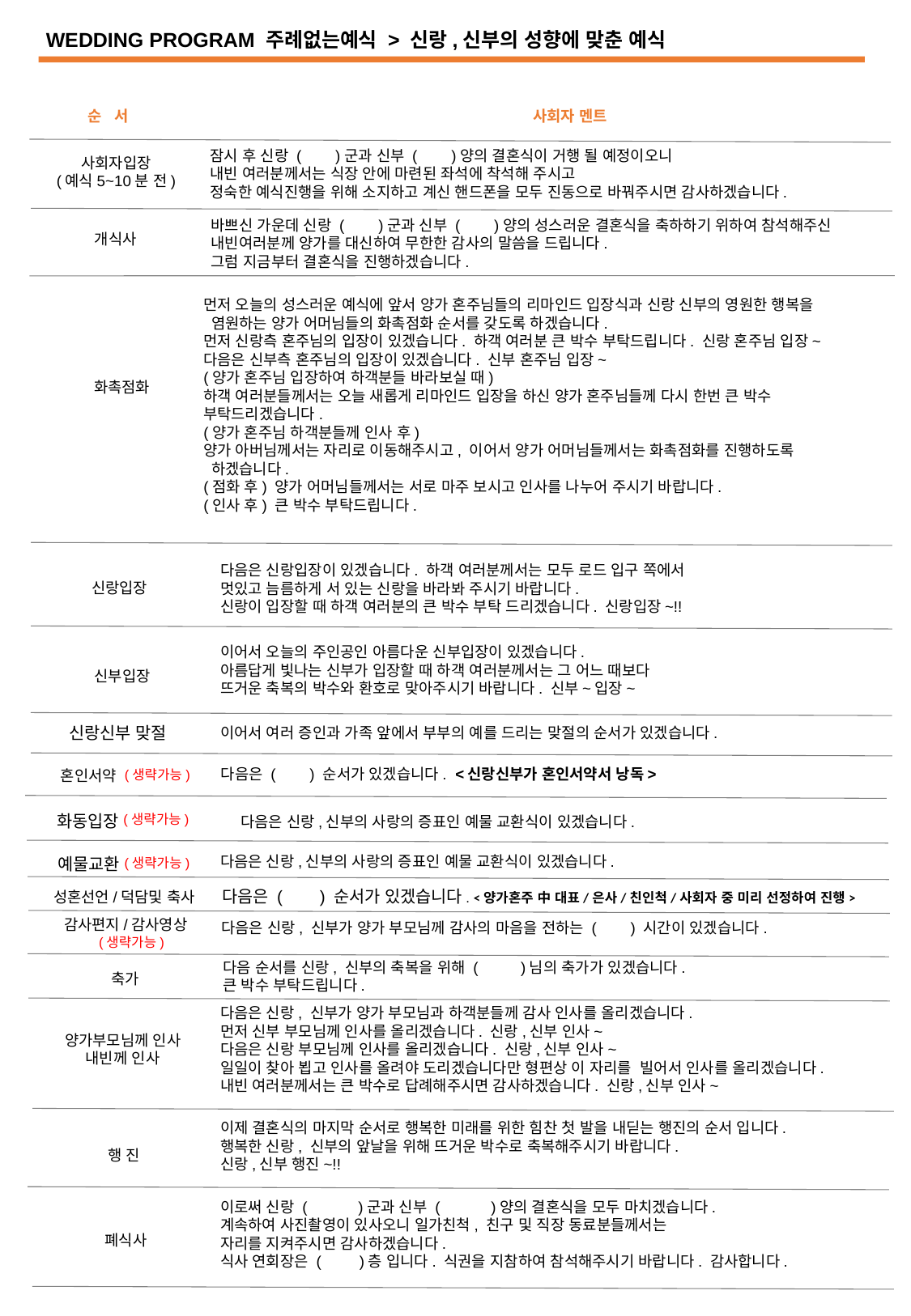

WEDDING PROGRAM 주례없는예식 > 신랑,신부의 성향에 맞춘 예식

순   서
사회자 멘트

사회자입장
(예식5~10분 전)
잠시 후 신랑 (        )군과 신부 (        )양의 결혼식이 거행 될 예정이오니
내빈 여러분께서는 식장 안에 마련된 좌석에 착석해 주시고
정숙한 예식진행을 위해 소지하고 계신 핸드폰을 모두 진동으로 바꿔주시면 감사하겠습니다.

개식사

바쁘신 가운데 신랑 (        )군과 신부 (        )양의 성스러운 결혼식을 축하하기 위하여 참석해주신 내빈여러분께 양가를 대신하여 무한한 감사의 말씀을 드립니다.
그럼 지금부터 결혼식을 진행하겠습니다.
먼저 오늘의 성스러운 예식에 앞서 양가 혼주님들의 리마인드 입장식과 신랑 신부의 영원한 행복을
 염원하는 양가 어머님들의 화촉점화 순서를 갖도록 하겠습니다.
먼저 신랑측 혼주님의 입장이 있겠습니다. 하객 여러분 큰 박수 부탁드립니다. 신랑 혼주님 입장~
다음은 신부측 혼주님의 입장이 있겠습니다. 신부 혼주님 입장~
(양가 혼주님 입장하여 하객분들 바라보실 때)
하객 여러분들께서는 오늘 새롭게 리마인드 입장을 하신 양가 혼주님들께 다시 한번 큰 박수
부탁드리겠습니다.
(양가 혼주님 하객분들께 인사 후)
양가 아버님께서는 자리로 이동해주시고, 이어서 양가 어머님들께서는 화촉점화를 진행하도록
 하겠습니다.
(점화 후) 양가 어머님들께서는 서로 마주 보시고 인사를 나누어 주시기 바랍니다.
(인사 후) 큰 박수 부탁드립니다.
화촉점화

신랑입장

다음은 신랑입장이 있겠습니다. 하객 여러분께서는 모두 로드 입구 쪽에서
멋있고 늠름하게 서 있는 신랑을 바라봐 주시기 바랍니다.
신랑이 입장할 때 하객 여러분의 큰 박수 부탁 드리겠습니다. 신랑입장~!!

신부입장
이어서 오늘의 주인공인 아름다운 신부입장이 있겠습니다.
아름답게 빛나는 신부가 입장할 때 하객 여러분께서는 그 어느 때보다
뜨거운 축복의 박수와 환호로 맞아주시기 바랍니다. 신부~입장~
신랑신부 맞절
이어서 여러 증인과 가족 앞에서 부부의 예를 드리는 맞절의 순서가 있겠습니다.
다음은 (        ) 순서가 있겠습니다.  <신랑신부가 혼인서약서 낭독>

혼인서약
(생략가능)
화동입장
(생략가능)
다음은 신랑,신부의 사랑의 증표인 예물 교환식이 있겠습니다.
다음은 신랑,신부의 사랑의 증표인 예물 교환식이 있겠습니다.
예물교환
(생략가능)
다음은 (        ) 순서가 있겠습니다. <양가혼주 中 대표/은사/친인척/사회자 중 미리 선정하여 진행>

성혼선언/덕담및 축사
감사편지/감사영상
다음은 신랑, 신부가 양가 부모님께 감사의 마음을 전하는 (        ) 시간이 있겠습니다.
(생략가능)
다음 순서를 신랑, 신부의 축복을 위해 (          )님의 축가가 있겠습니다.
큰 박수 부탁드립니다.
축가
다음은 신랑, 신부가 양가 부모님과 하객분들께 감사 인사를 올리겠습니다.
먼저 신부 부모님께 인사를 올리겠습니다. 신랑,신부 인사~
다음은 신랑 부모님께 인사를 올리겠습니다. 신랑,신부 인사~
일일이 찾아 뵙고 인사를 올려야 도리겠습니다만 형편상 이 자리를  빌어서 인사를 올리겠습니다.
내빈 여러분께서는 큰 박수로 답례해주시면 감사하겠습니다. 신랑,신부 인사~

양가부모님께 인사
내빈께 인사

행 진
이제 결혼식의 마지막 순서로 행복한 미래를 위한 힘찬 첫 발을 내딛는 행진의 순서 입니다.
행복한 신랑, 신부의 앞날을 위해 뜨거운 박수로 축복해주시기 바랍니다.
신랑,신부 행진~!!
이로써 신랑 (            )군과 신부 (            )양의 결혼식을 모두 마치겠습니다.
계속하여 사진촬영이 있사오니 일가친척, 친구 및 직장 동료분들께서는
자리를 지켜주시면 감사하겠습니다.
식사 연회장은 (         )층 입니다. 식권을 지참하여 참석해주시기 바랍니다. 감사합니다.
폐식사